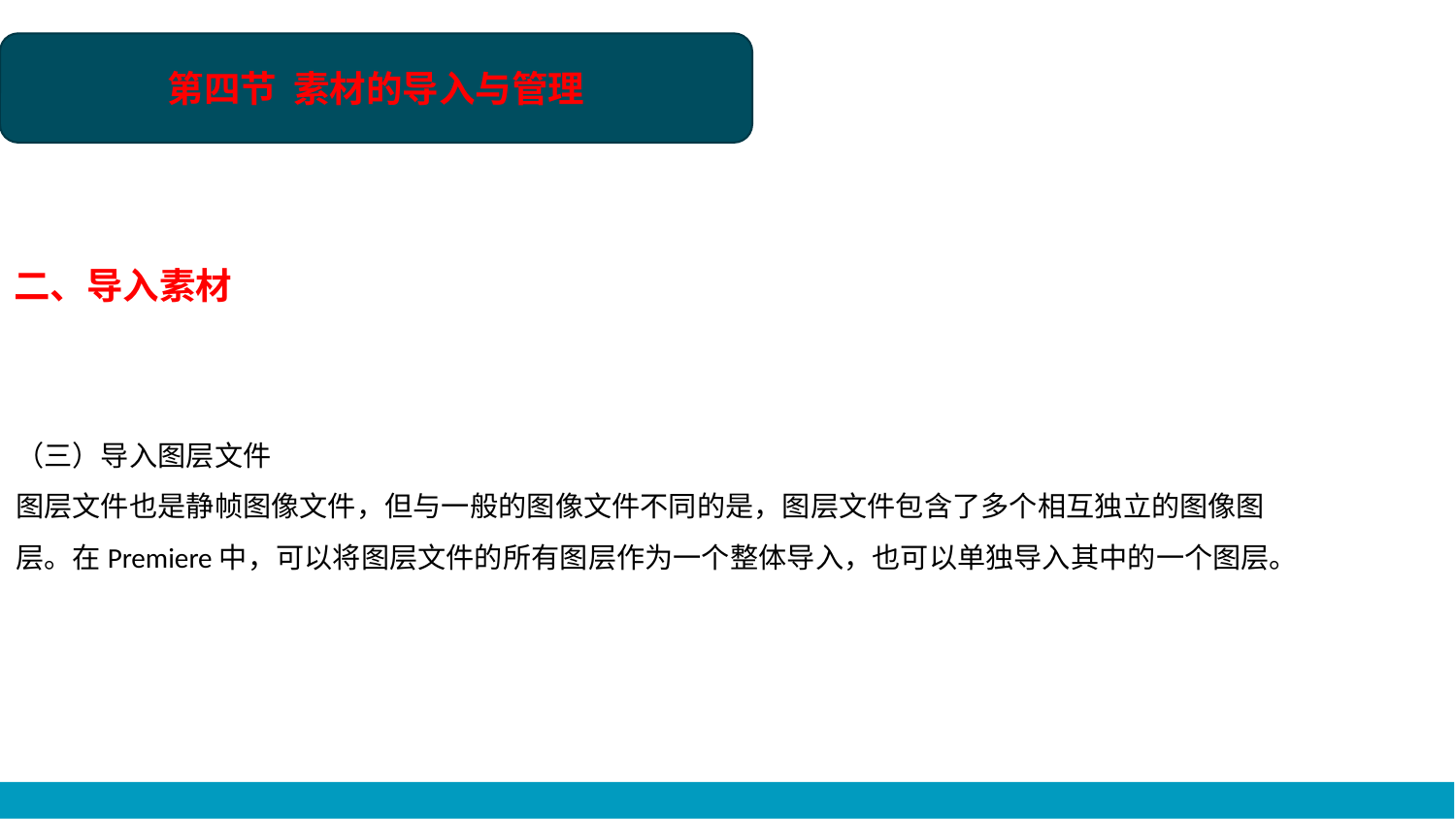

第四节  素材的导入与管理
二、导入素材
（三）导入图层文件
图层文件也是静帧图像文件，但与一般的图像文件不同的是，图层文件包含了多个相互独立的图像图层。在Premiere中，可以将图层文件的所有图层作为一个整体导入，也可以单独导入其中的一个图层。